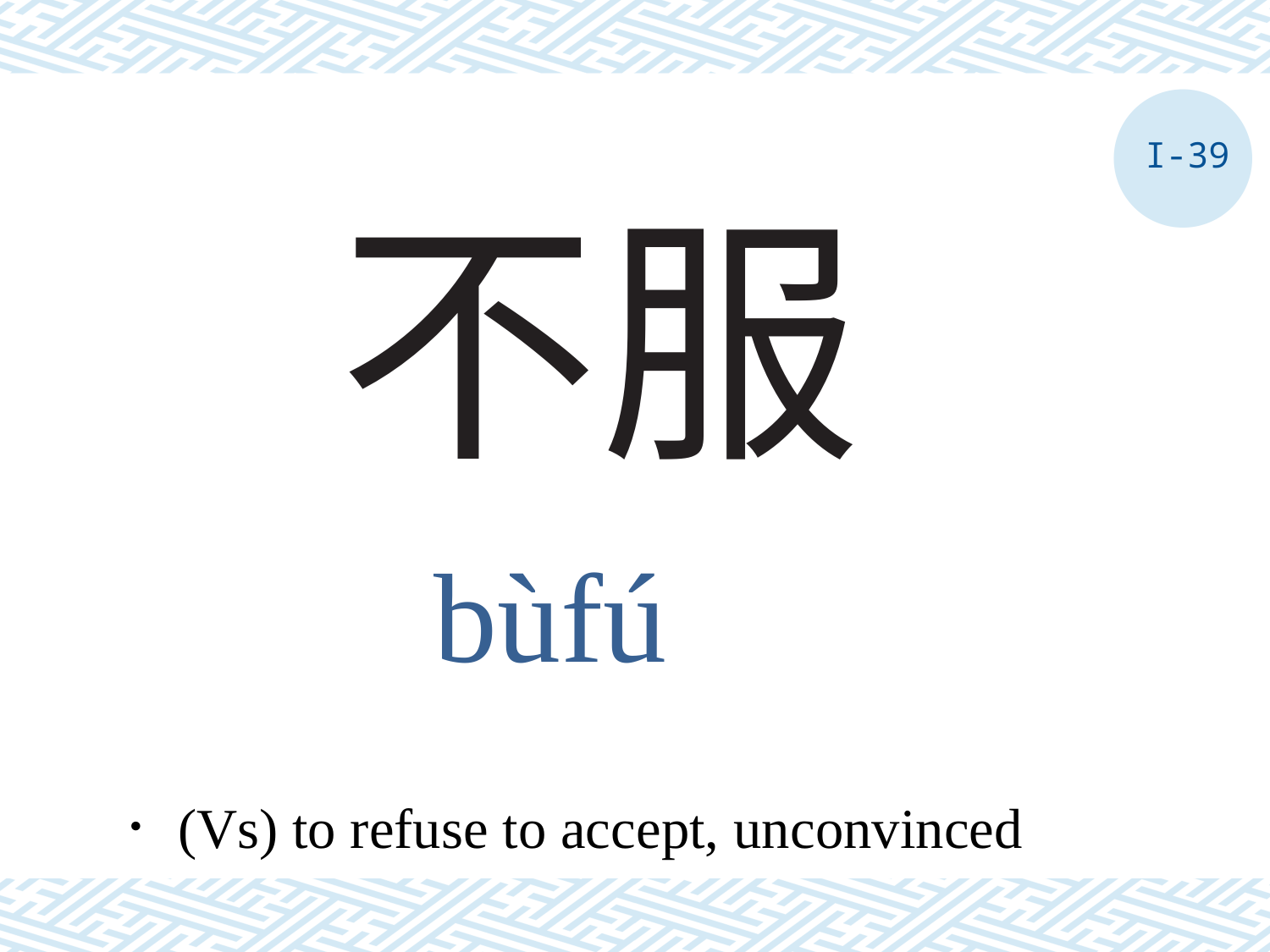

I-39

# 不服
bùfú
．(Vs) to refuse to accept, unconvinced